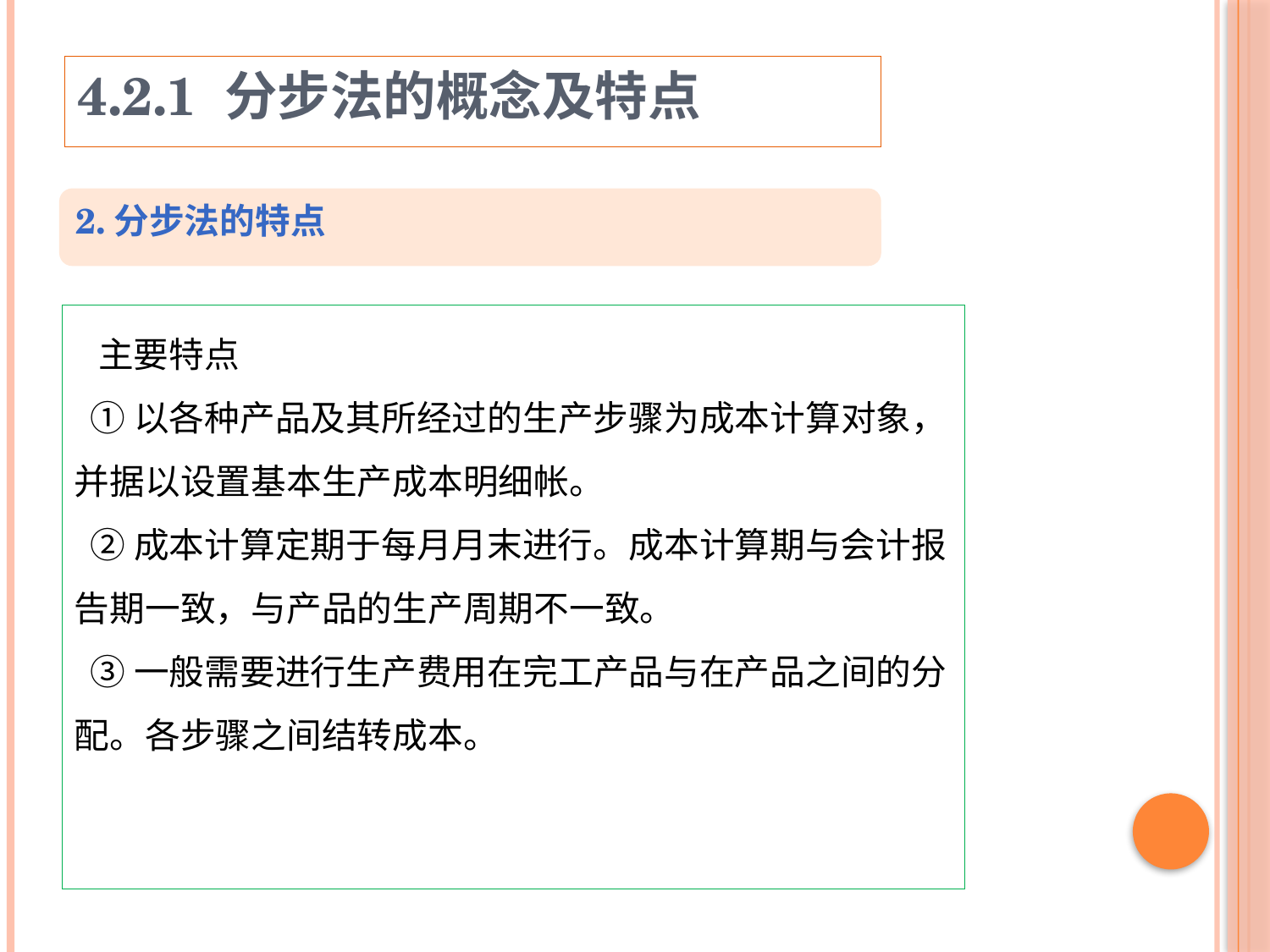

4.2.1 分步法的概念及特点
2.分步法的特点
  主要特点
  ①以各种产品及其所经过的生产步骤为成本计算对象，并据以设置基本生产成本明细帐。
  ②成本计算定期于每月月末进行。成本计算期与会计报告期一致，与产品的生产周期不一致。
  ③一般需要进行生产费用在完工产品与在产品之间的分配。各步骤之间结转成本。